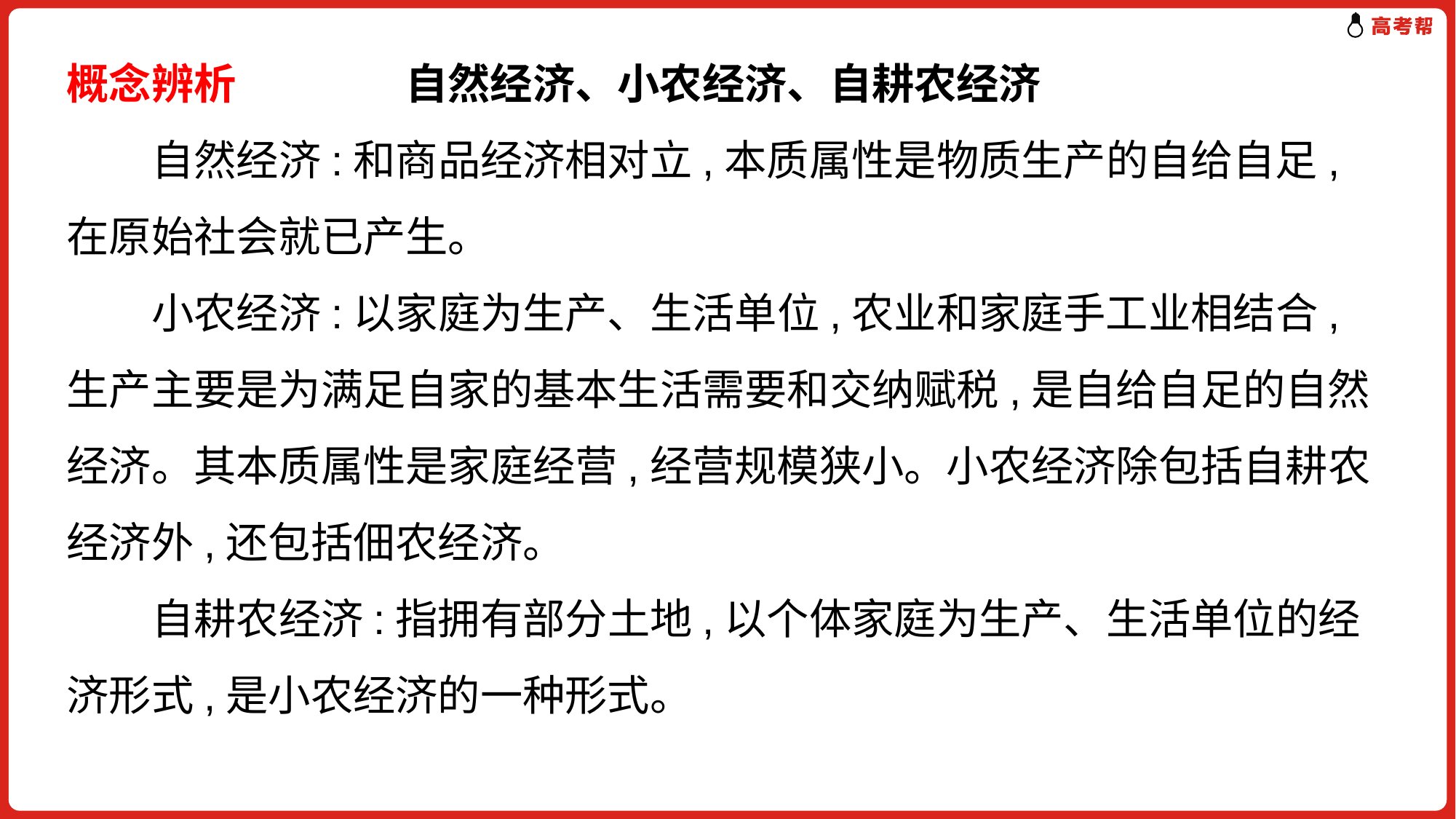

概念辨析　　　　自然经济、小农经济、自耕农经济
自然经济:和商品经济相对立,本质属性是物质生产的自给自足,在原始社会就已产生。
小农经济:以家庭为生产、生活单位,农业和家庭手工业相结合,生产主要是为满足自家的基本生活需要和交纳赋税,是自给自足的自然经济。其本质属性是家庭经营,经营规模狭小。小农经济除包括自耕农经济外,还包括佃农经济。
自耕农经济:指拥有部分土地,以个体家庭为生产、生活单位的经济形式,是小农经济的一种形式。